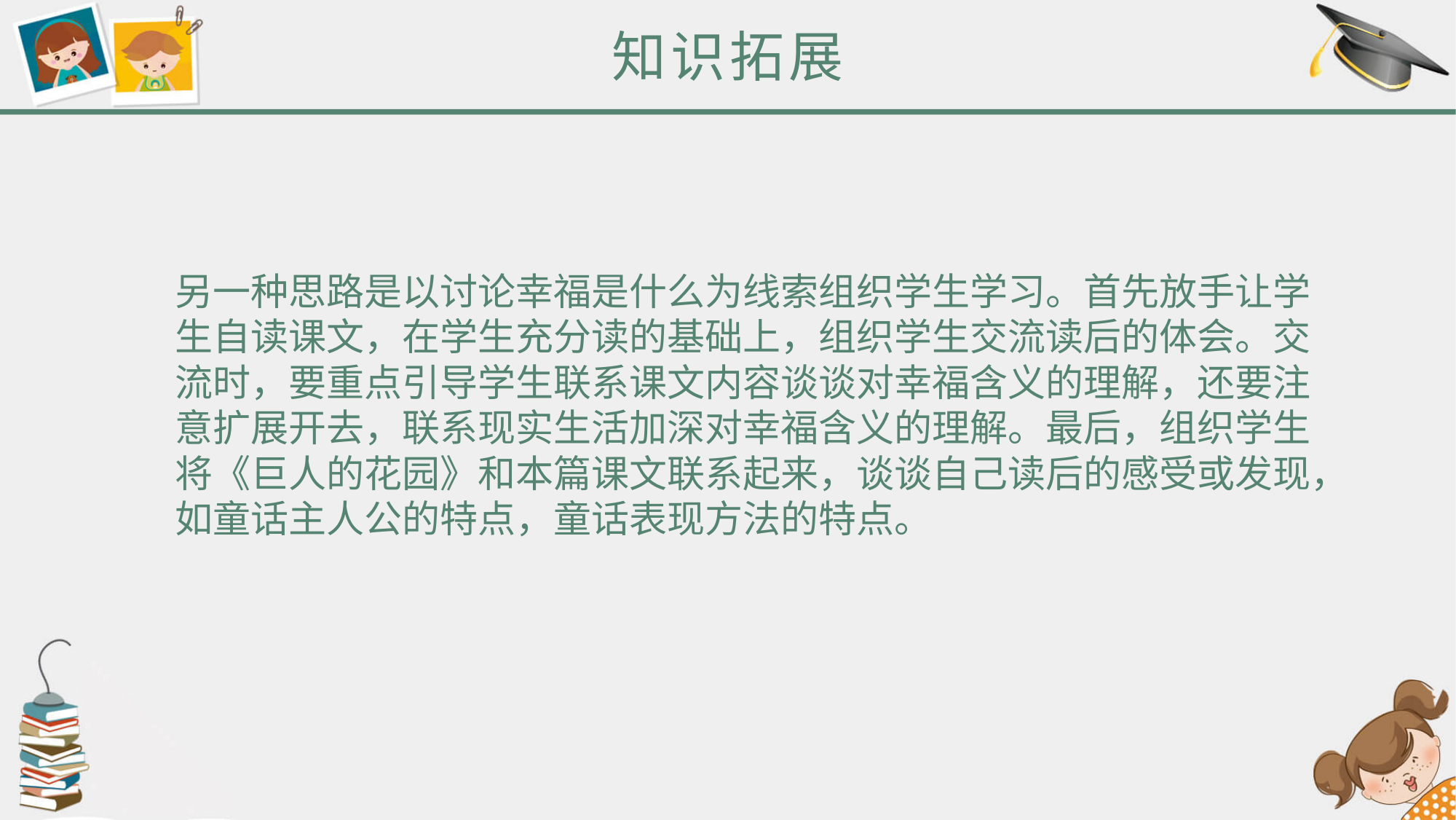

知识拓展

另一种思路是以讨论幸福是什么为线索组织学生学习。首先放手让学生自读课文，在学生充分读的基础上，组织学生交流读后的体会。交流时，要重点引导学生联系课文内容谈谈对幸福含义的理解，还要注意扩展开去，联系现实生活加深对幸福含义的理解。最后，组织学生将《巨人的花园》和本篇课文联系起来，谈谈自己读后的感受或发现，如童话主人公的特点，童话表现方法的特点。